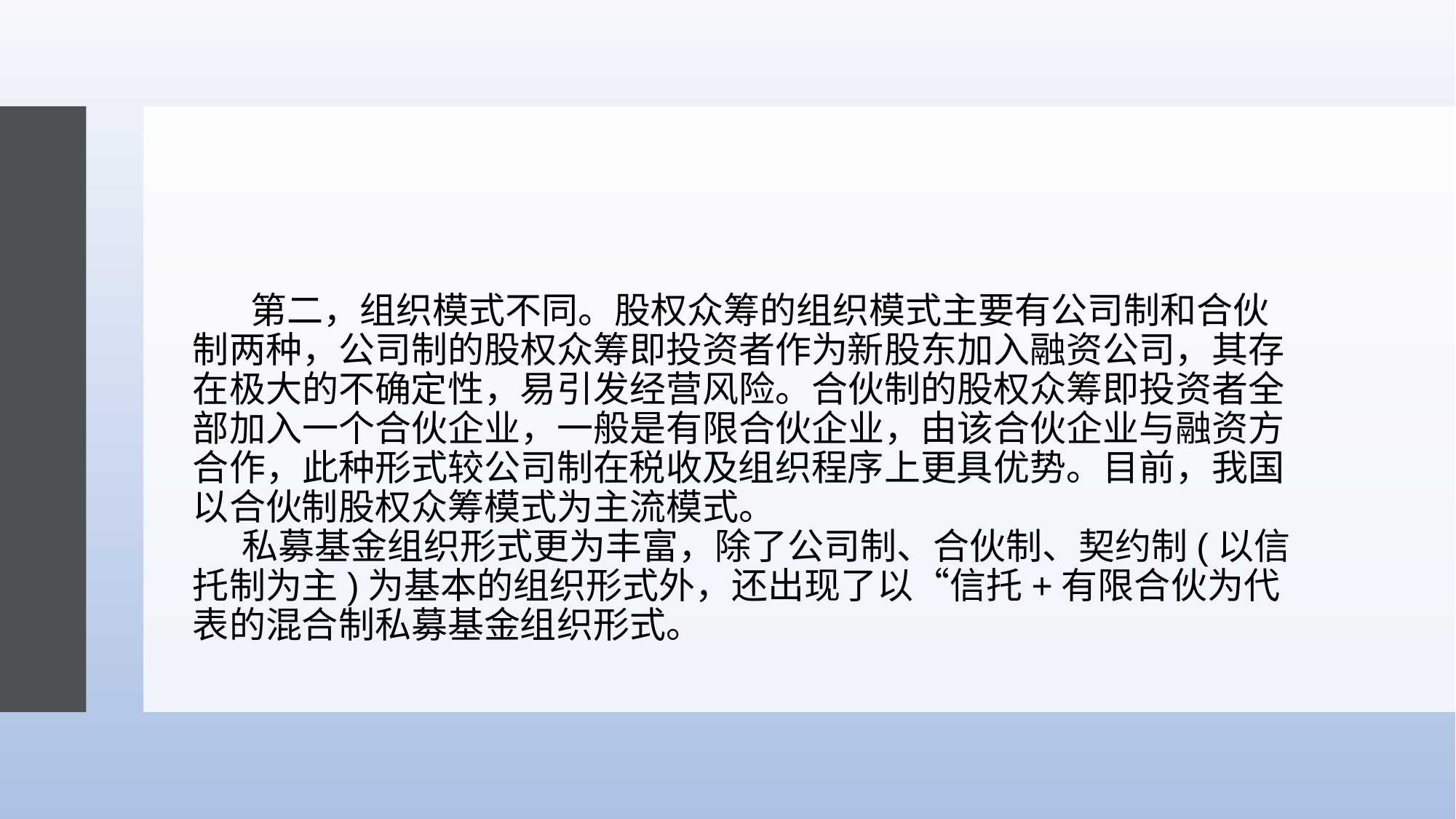

#
      第二，组织模式不同。股权众筹的组织模式主要有公司制和合伙制两种，公司制的股权众筹即投资者作为新股东加入融资公司，其存在极大的不确定性，易引发经营风险。合伙制的股权众筹即投资者全部加入一个合伙企业，一般是有限合伙企业，由该合伙企业与融资方合作，此种形式较公司制在税收及组织程序上更具优势。目前，我国以合伙制股权众筹模式为主流模式。
      私募基金组织形式更为丰富，除了公司制、合伙制、契约制(以信托制为主)为基本的组织形式外，还出现了以“信托+有限合伙为代表的混合制私募基金组织形式。